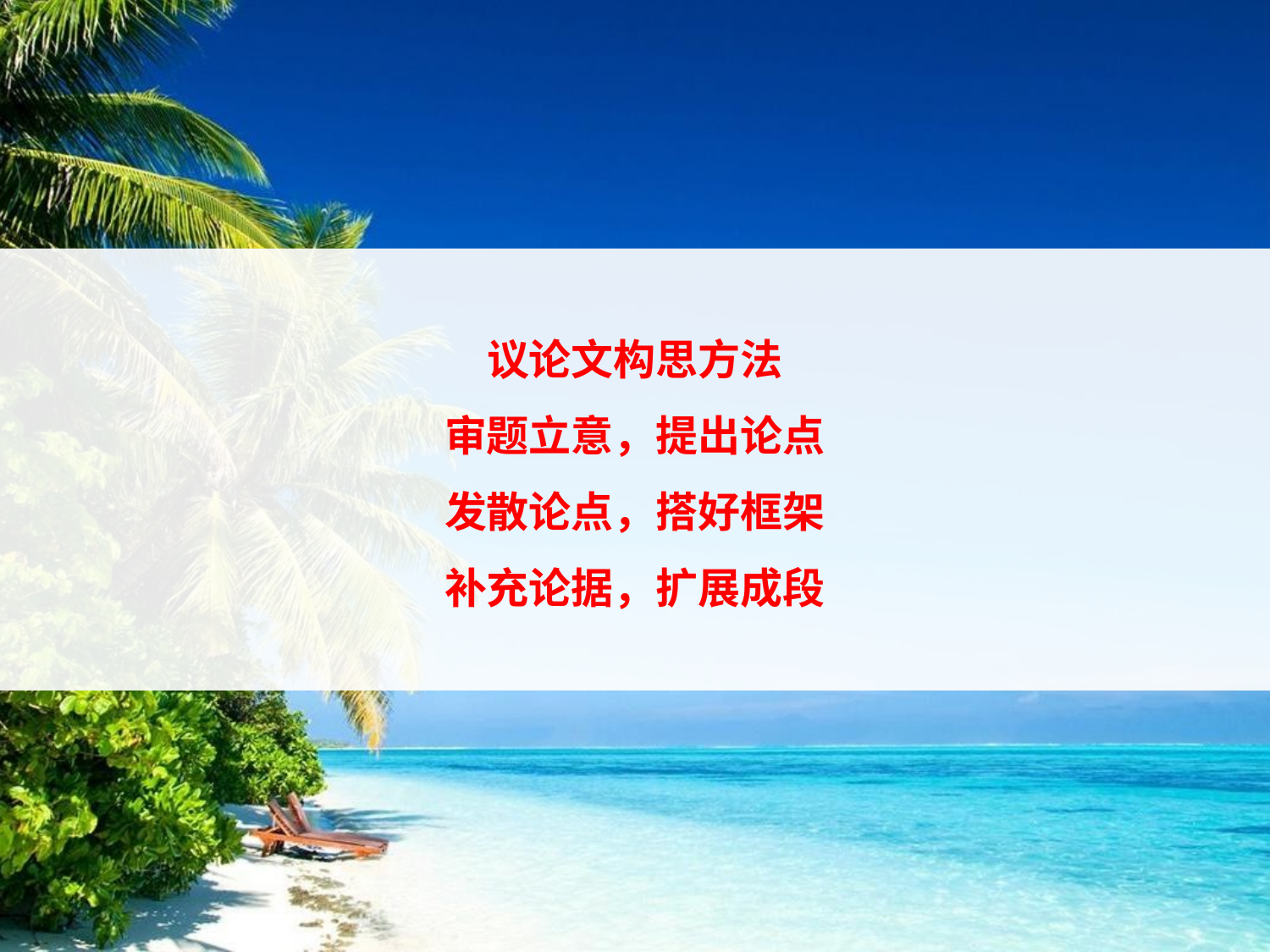

知识方法

# 议论文构思方法 审题立意，提出论点 发散论点，搭好框架 补充论据，扩展成段